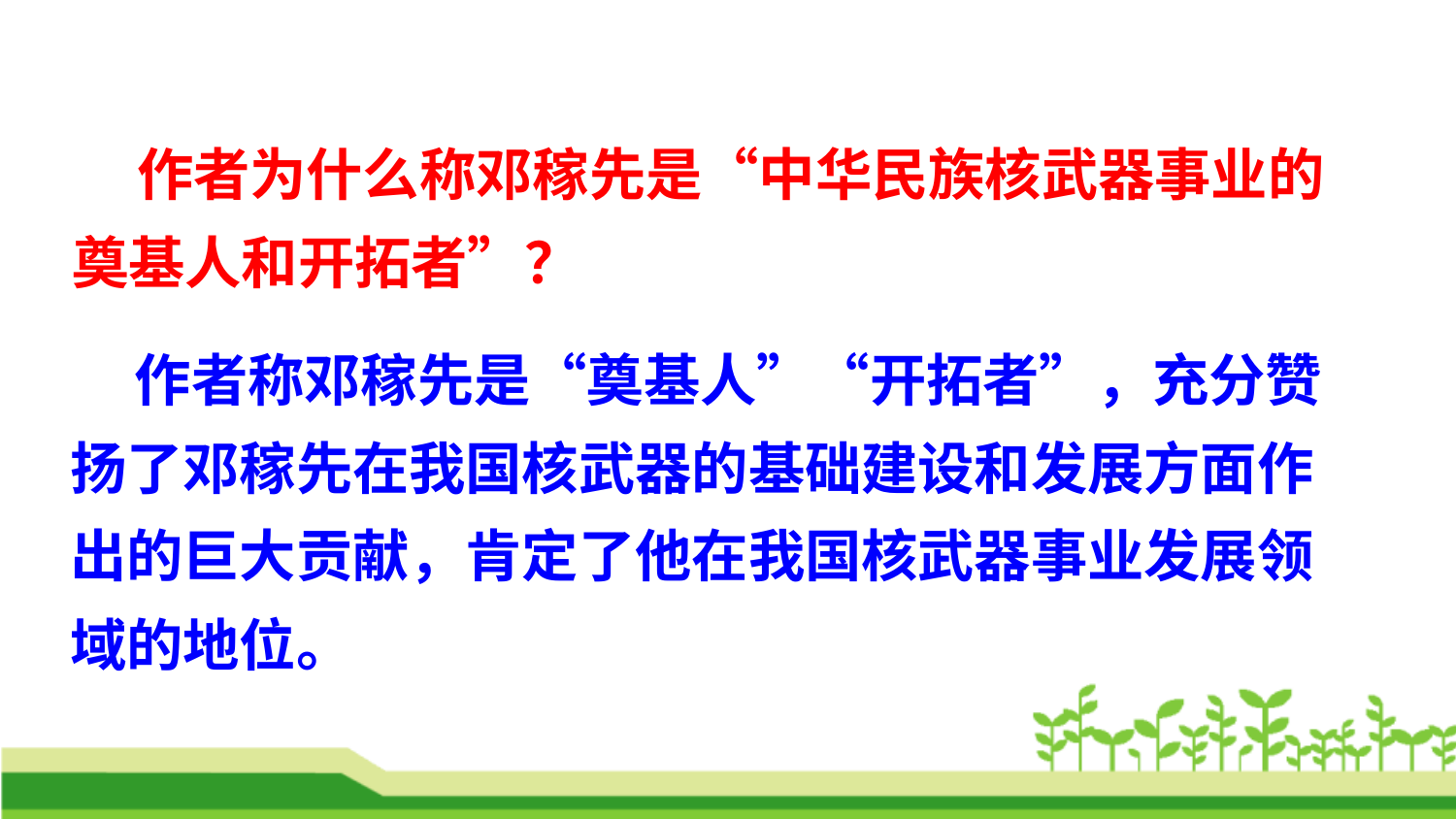

作者为什么称邓稼先是“中华民族核武器事业的奠基人和开拓者”？
    作者称邓稼先是“奠基人”“开拓者”，充分赞扬了邓稼先在我国核武器的基础建设和发展方面作出的巨大贡献，肯定了他在我国核武器事业发展领域的地位。